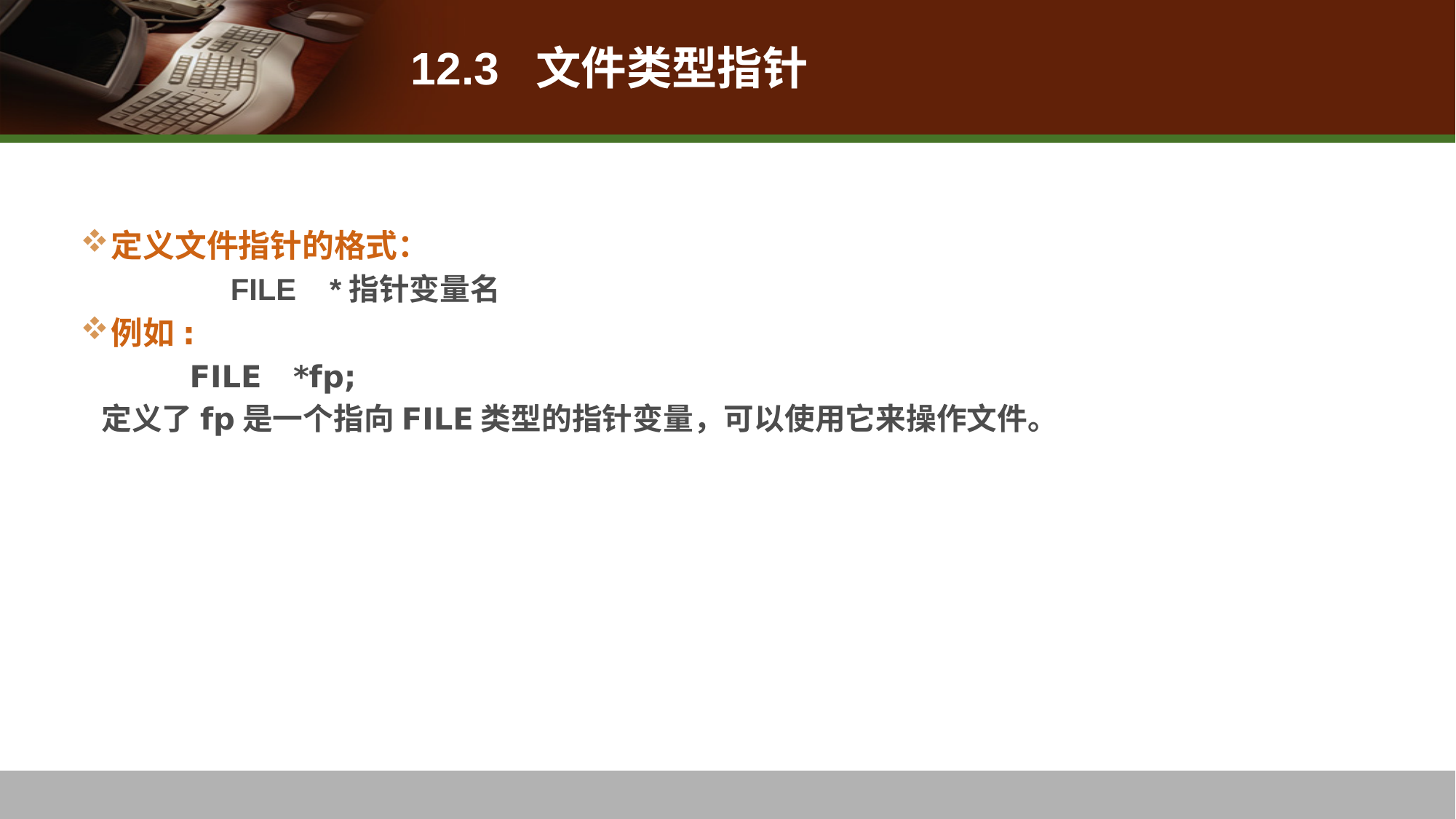

# 12.3  文件类型指针
定义文件指针的格式：
	FILE    *指针变量名
例如:
	FILE   *fp;
  定义了fp是一个指向FILE类型的指针变量，可以使用它来操作文件。